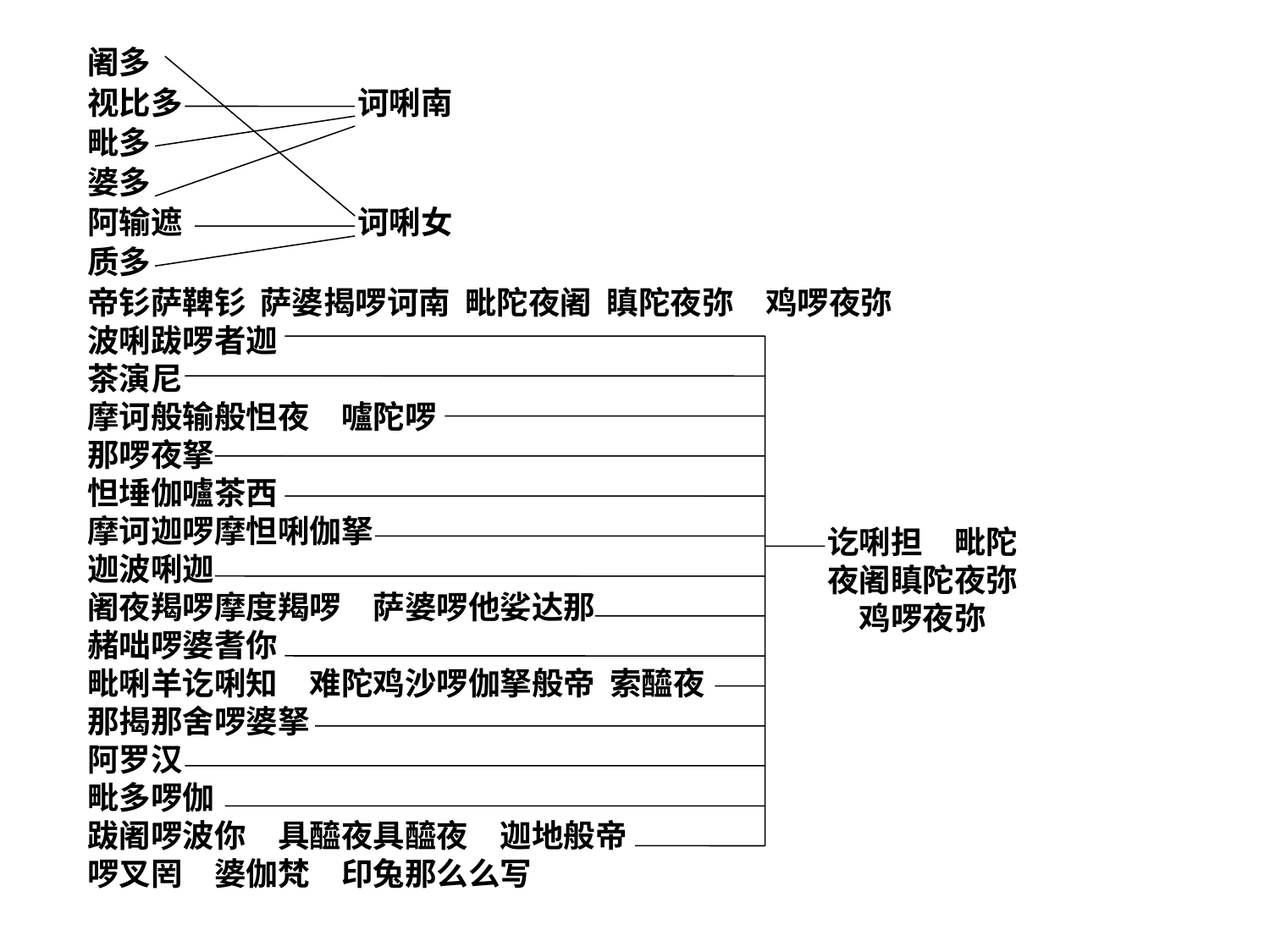

阇多

视比多
诃唎南

毗多

婆多
阿输遮
诃唎女

质多

波唎跋啰者迦
茶演尼
摩诃般输般怛夜　嚧陀啰
那啰夜拏
怛埵伽嚧茶西
摩诃迦啰摩怛唎伽拏
迦波唎迦
阇夜羯啰摩度羯啰　萨婆啰他娑达那
赭咄啰婆耆你
毗唎羊讫唎知　难陀鸡沙啰伽拏般帝  索醯夜
那揭那舍啰婆拏
阿罗汉
毗多啰伽
跋阇啰波你　具醯夜具醯夜　迦地般帝
啰叉罔　婆伽梵　印兔那么么写
帝钐萨鞞钐  萨婆揭啰诃南  毗陀夜阇  瞋陀夜弥　鸡啰夜弥

讫唎担　毗陀夜阇瞋陀夜弥　鸡啰夜弥